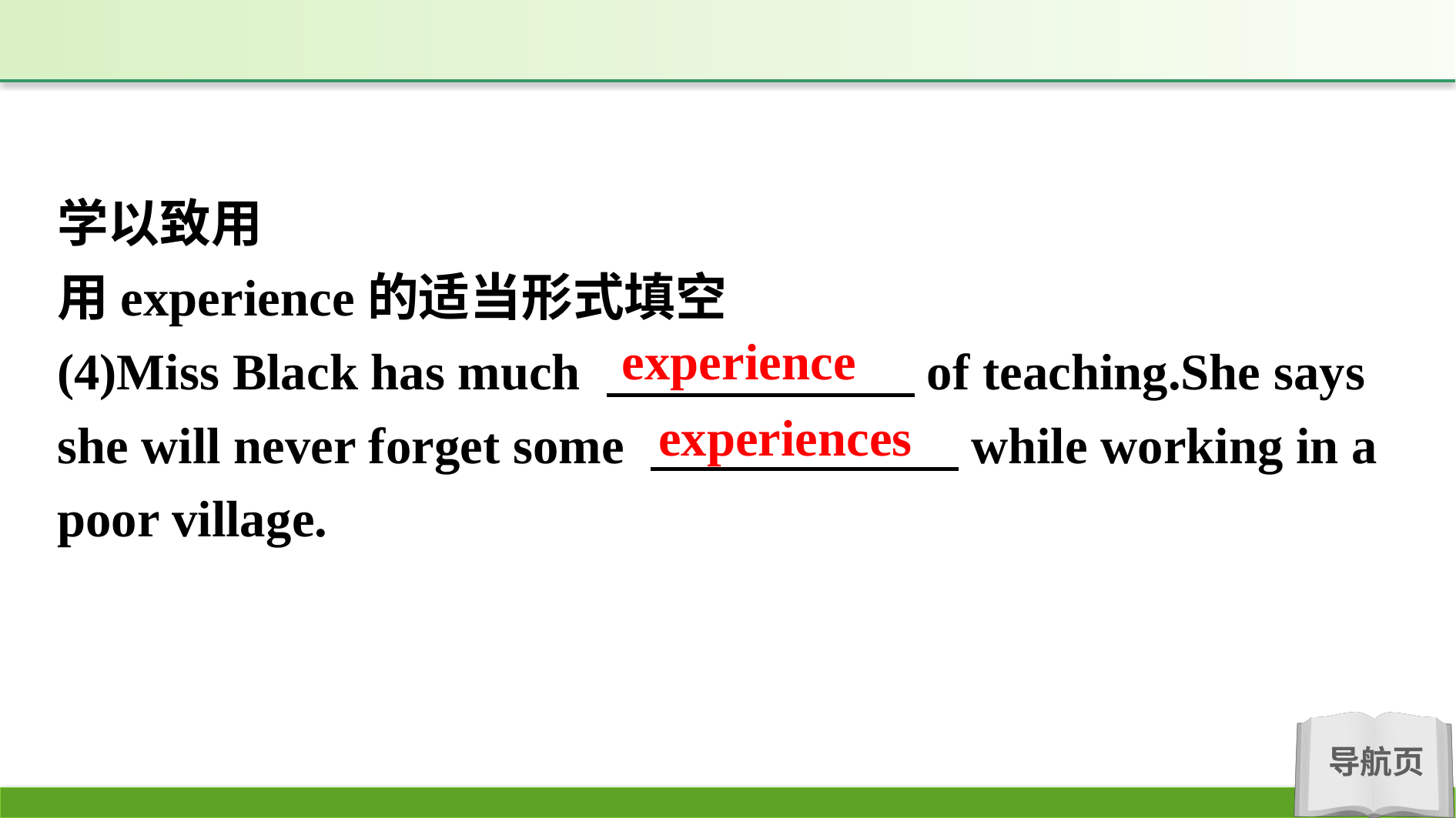

学以致用
用experience的适当形式填空
(4)Miss Black has much 　　　　　　of teaching.She says she will never forget some 　　　　　　while working in a poor village.
experience
experiences